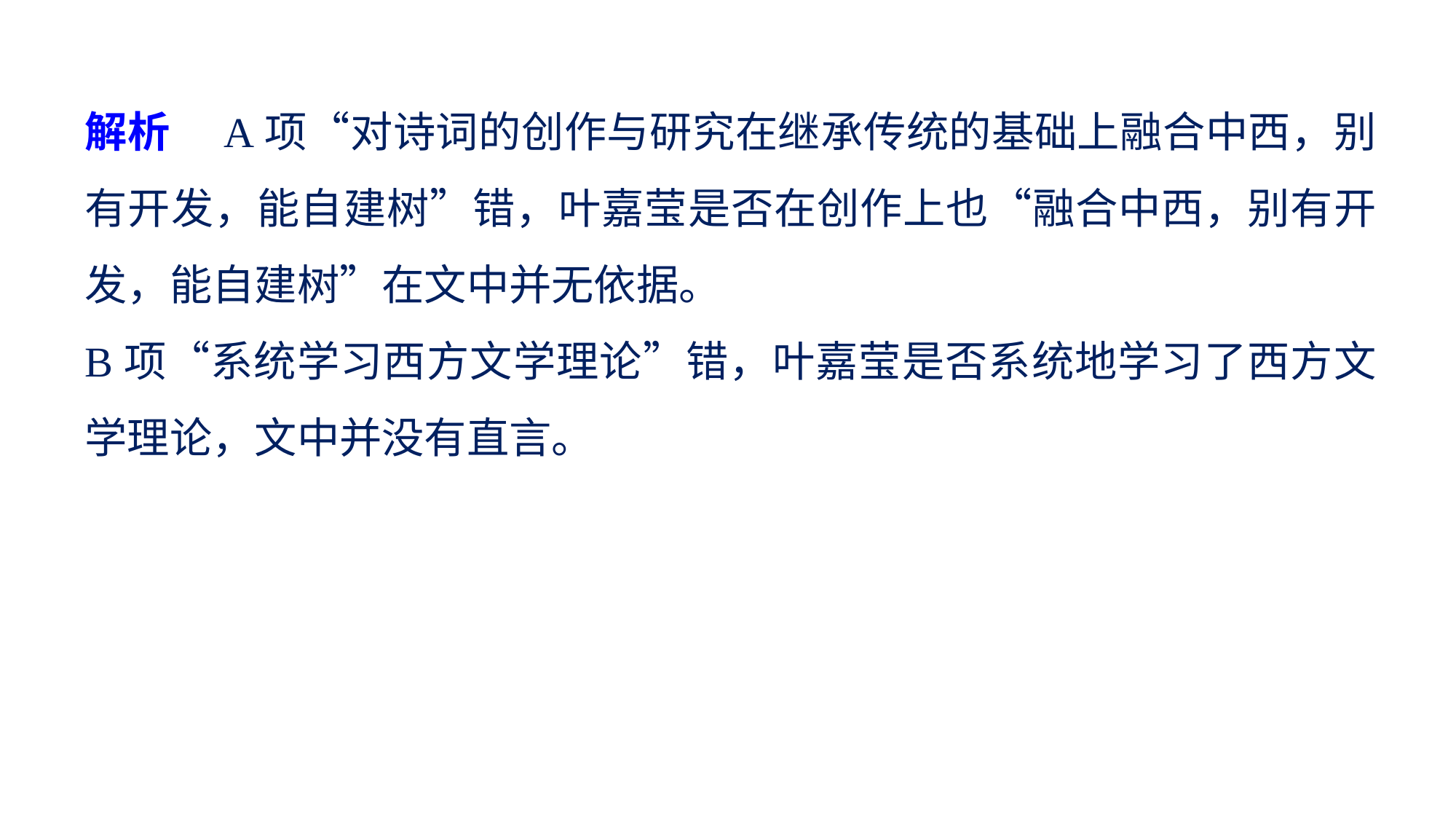

解析　A项“对诗词的创作与研究在继承传统的基础上融合中西，别有开发，能自建树”错，叶嘉莹是否在创作上也“融合中西，别有开发，能自建树”在文中并无依据。
B项“系统学习西方文学理论”错，叶嘉莹是否系统地学习了西方文学理论，文中并没有直言。